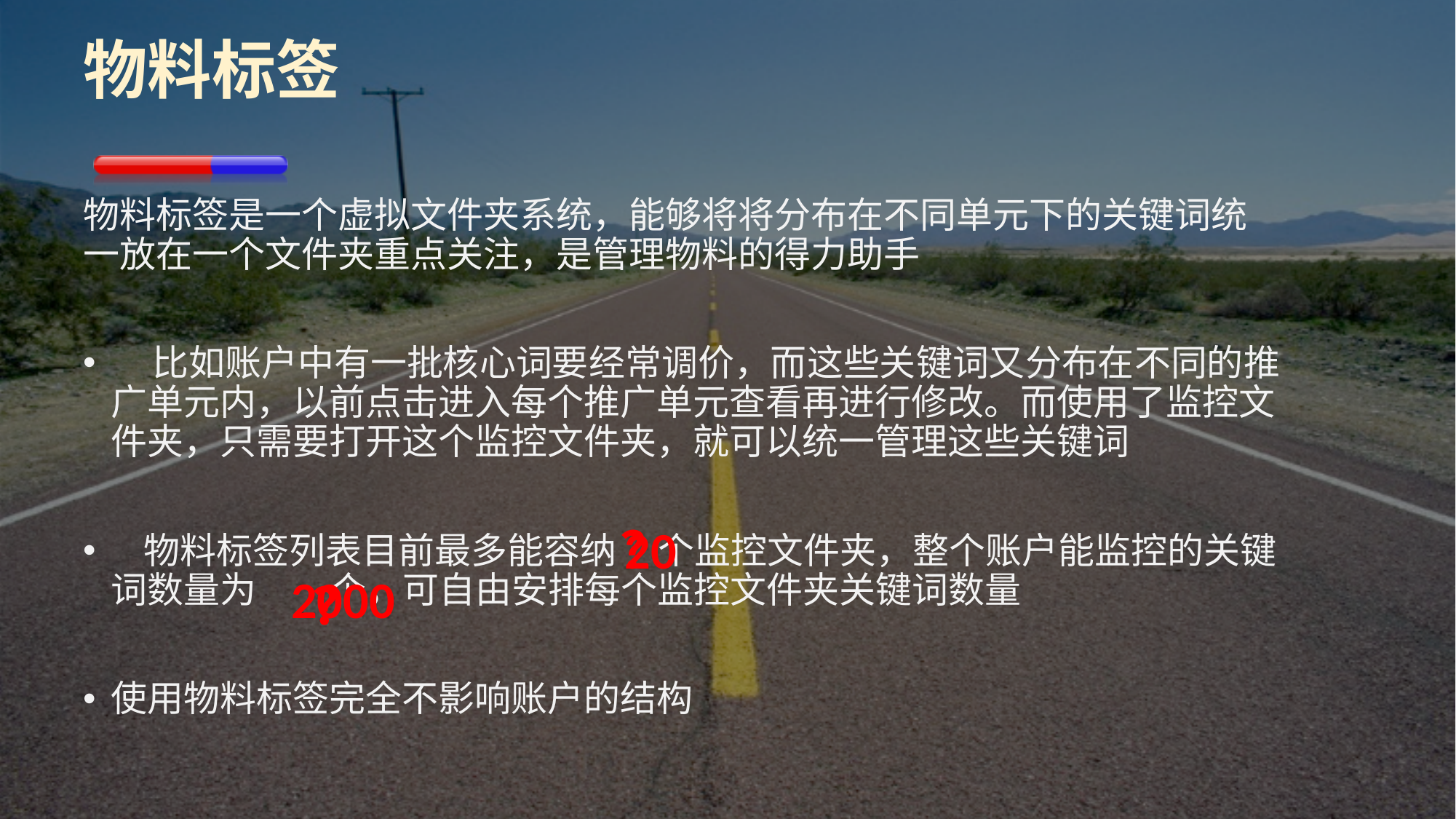

# 物料标签
物料标签是一个虚拟文件夹系统，能够将将分布在不同单元下的关键词统一放在一个文件夹重点关注，是管理物料的得力助手

    比如账户中有一批核心词要经常调价，而这些关键词又分布在不同的推广单元内，以前点击进入每个推广单元查看再进行修改。而使用了监控文件夹，只需要打开这个监控文件夹，就可以统一管理这些关键词

   物料标签列表目前最多能容纳     个监控文件夹，整个账户能监控的关键词数量为         个，可自由安排每个监控文件夹关键词数量

使用物料标签完全不影响账户的结构
20
？
2000
？